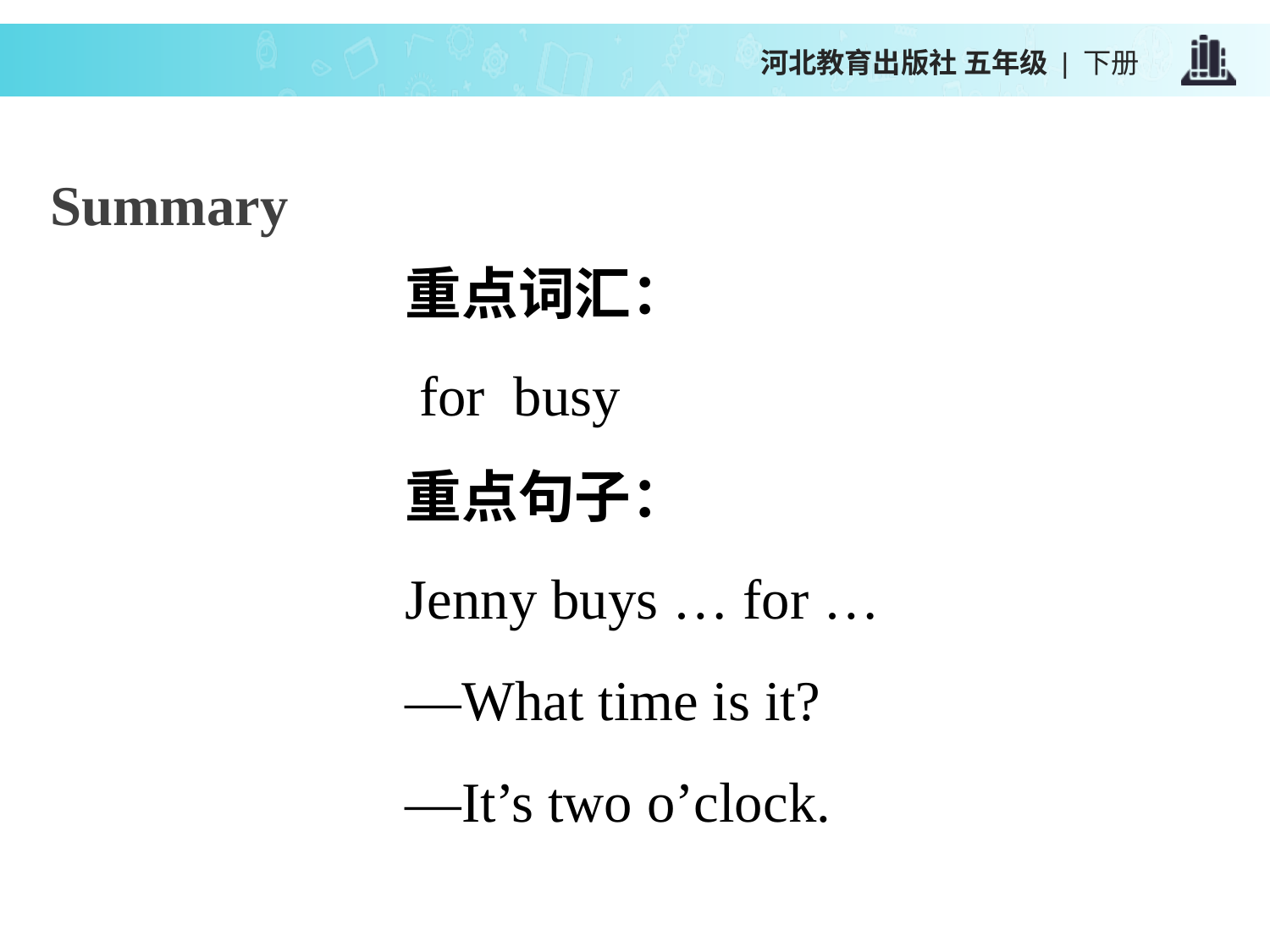

河北教育出版社 五年级 | 下册
Summary
重点词汇：
 for  busy
重点句子：
Jenny buys … for …
—What time is it?
—It’s two o’clock.